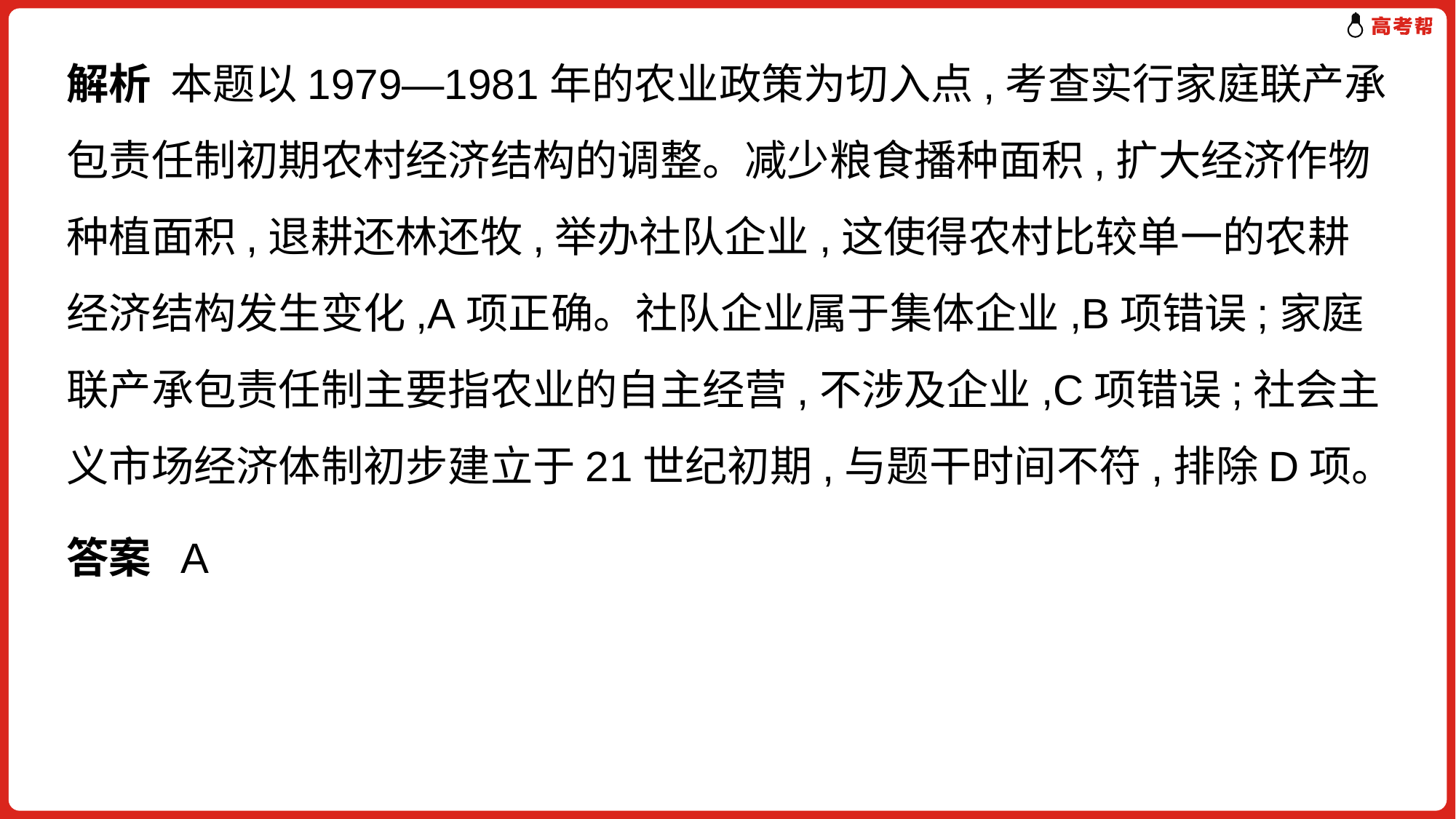

解析  本题以1979—1981年的农业政策为切入点,考查实行家庭联产承包责任制初期农村经济结构的调整。减少粮食播种面积,扩大经济作物种植面积,退耕还林还牧,举办社队企业,这使得农村比较单一的农耕经济结构发生变化,A项正确。社队企业属于集体企业,B项错误;家庭联产承包责任制主要指农业的自主经营,不涉及企业,C项错误;社会主义市场经济体制初步建立于21世纪初期,与题干时间不符,排除D项。
答案  A